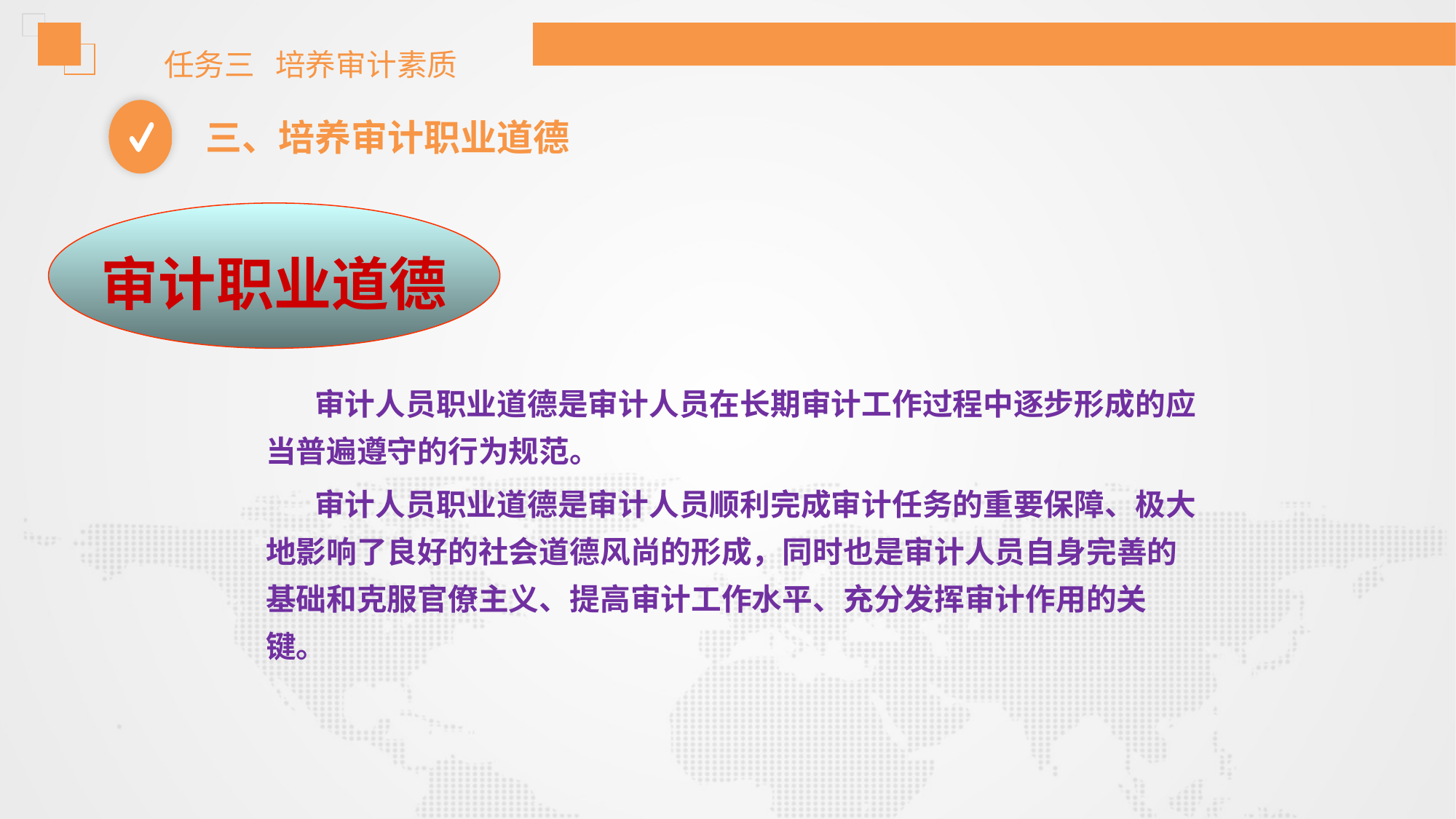

任务三   培养审计素质

三、培养审计职业道德

审计职业道德
      审计人员职业道德是审计人员在长期审计工作过程中逐步形成的应当普遍遵守的行为规范。
      审计人员职业道德是审计人员顺利完成审计任务的重要保障、极大地影响了良好的社会道德风尚的形成，同时也是审计人员自身完善的基础和克服官僚主义、提高审计工作水平、充分发挥审计作用的关键。